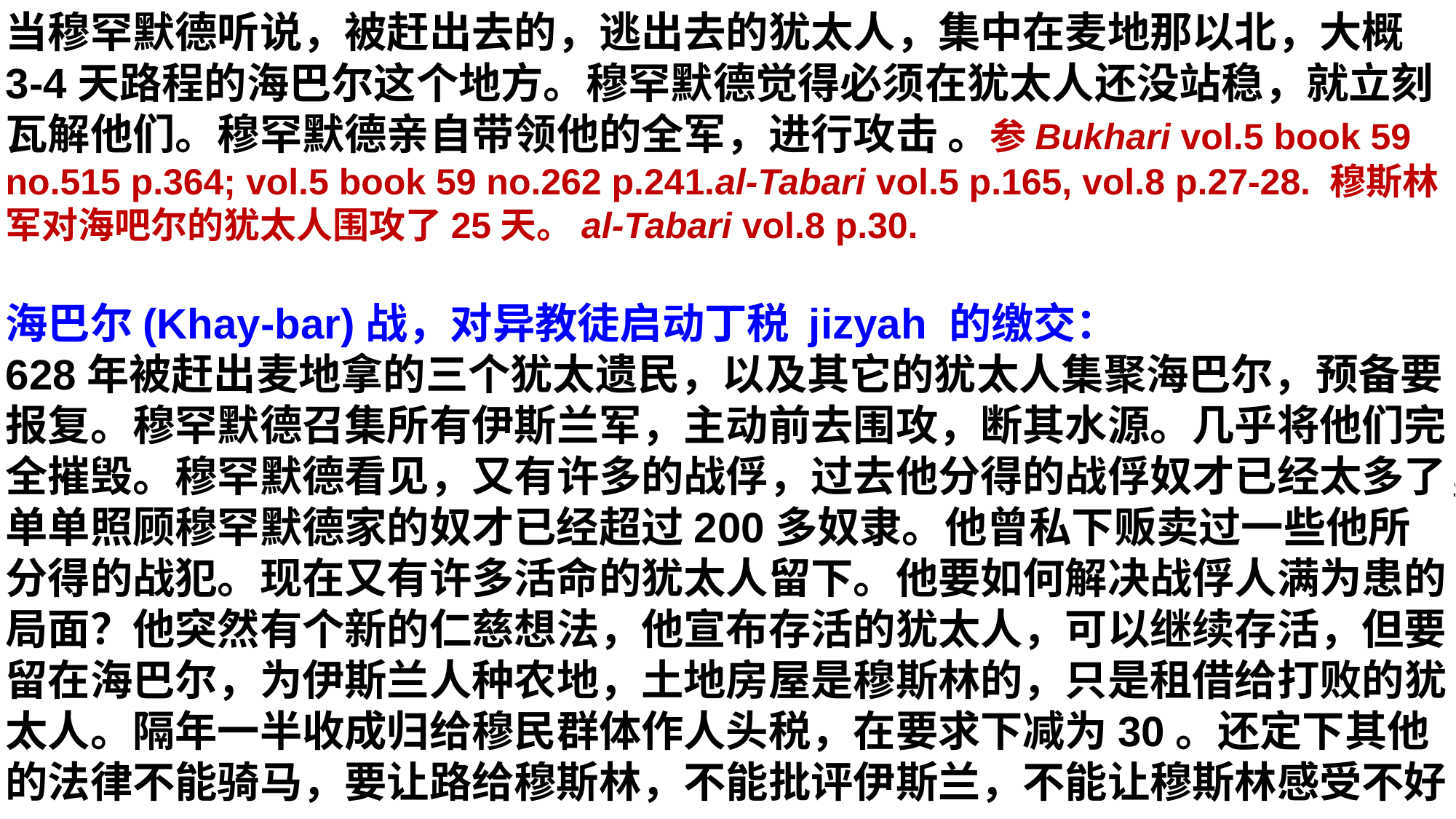

当穆罕默德听说，被赶出去的，逃出去的犹太人，集中在麦地那以北，大概3-4天路程的海巴尔这个地方。穆罕默德觉得必须在犹太人还没站稳，就立刻瓦解他们。穆罕默德亲自带领他的全军，进行攻击 。参Bukhari vol.5 book 59 no.515 p.364; vol.5 book 59 no.262 p.241.al-Tabari vol.5 p.165, vol.8 p.27-28. 穆斯林军对海吧尔的犹太人围攻了25天。al-Tabari vol.8 p.30.

海巴尔(Khay-bar)战，对异教徒启动丁税 jizyah 的缴交：
628年被赶出麦地拿的三个犹太遗民，以及其它的犹太人集聚海巴尔，预备要报复。穆罕默德召集所有伊斯兰军，主动前去围攻，断其水源。几乎将他们完全摧毁。穆罕默德看见，又有许多的战俘，过去他分得的战俘奴才已经太多了，单单照顾穆罕默德家的奴才已经超过200多奴隶。他曾私下贩卖过一些他所分得的战犯。现在又有许多活命的犹太人留下。他要如何解决战俘人满为患的局面？他突然有个新的仁慈想法，他宣布存活的犹太人，可以继续存活，但要留在海巴尔，为伊斯兰人种农地，土地房屋是穆斯林的，只是租借给打败的犹太人。隔年一半收成归给穆民群体作人头税，在要求下减为30。还定下其他的法律不能骑马，要让路给穆斯林，不能批评伊斯兰，不能让穆斯林感受不好…